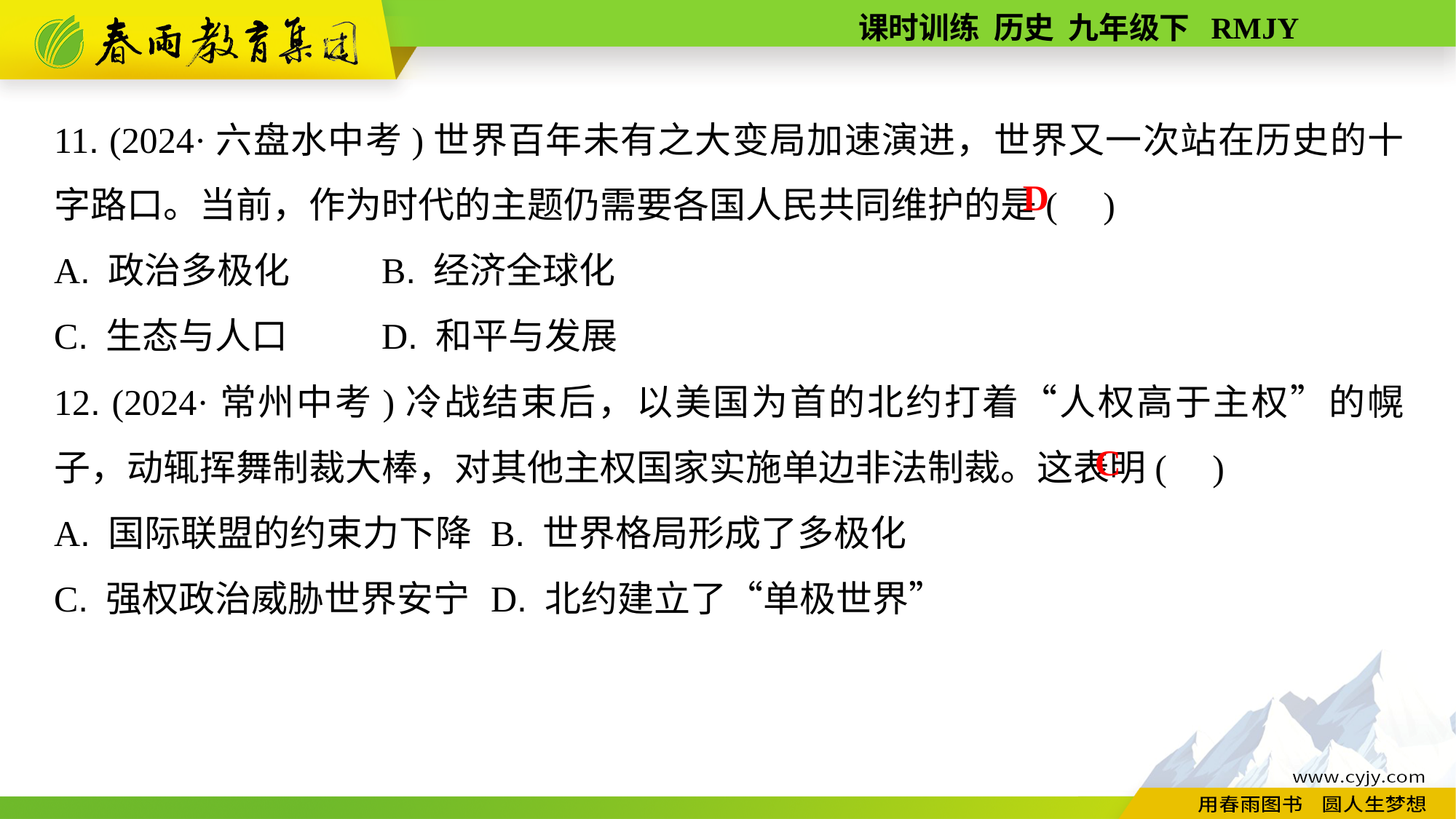

11. (2024·六盘水中考)世界百年未有之大变局加速演进，世界又一次站在历史的十字路口。当前，作为时代的主题仍需要各国人民共同维护的是(     )
A. 政治多极化	B. 经济全球化
C. 生态与人口	D. 和平与发展
12. (2024·常州中考)冷战结束后，以美国为首的北约打着“人权高于主权”的幌子，动辄挥舞制裁大棒，对其他主权国家实施单边非法制裁。这表明(     )
A. 国际联盟的约束力下降	B. 世界格局形成了多极化
C. 强权政治威胁世界安宁	D. 北约建立了“单极世界”
D
C